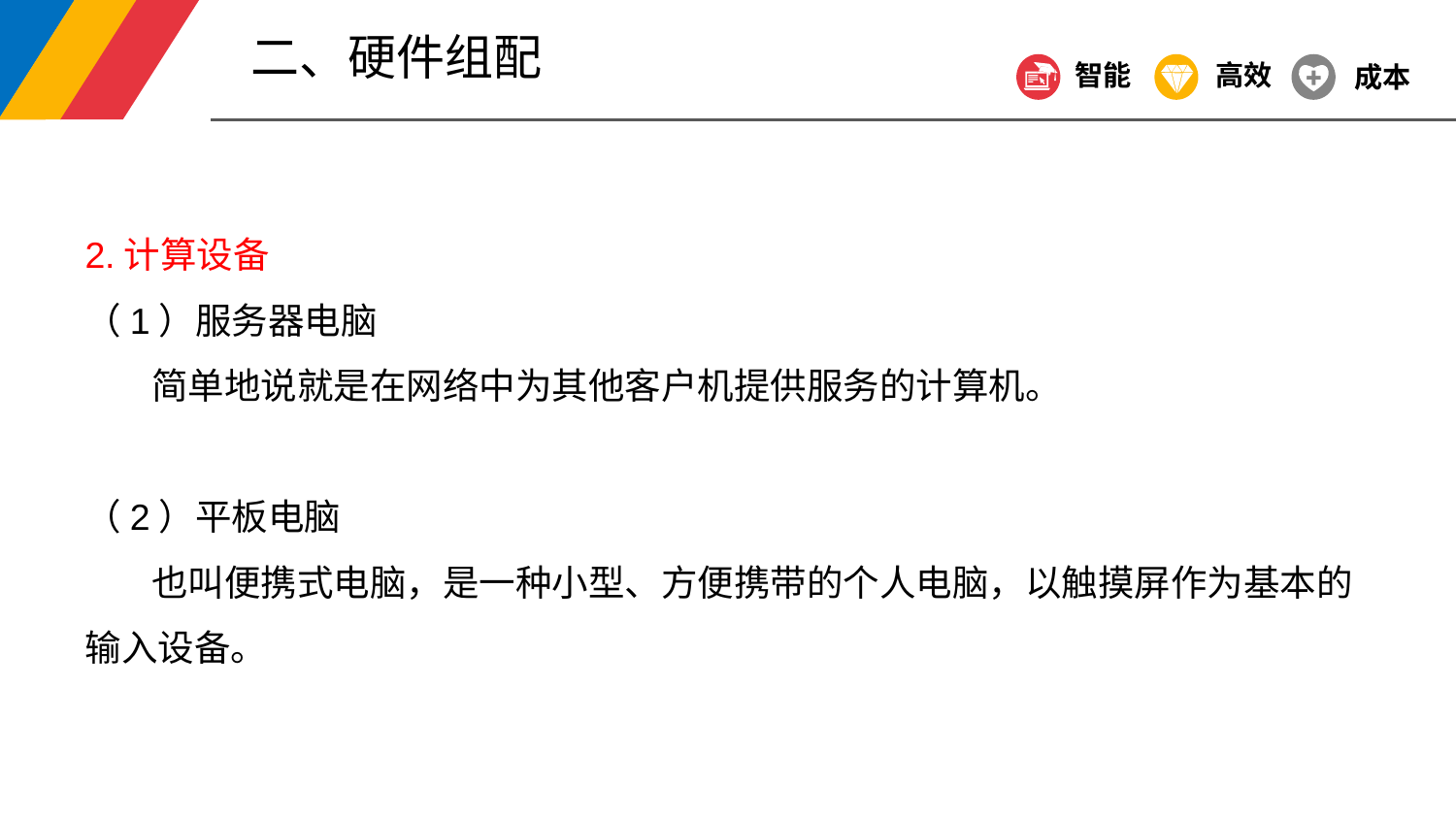

二、硬件组配
智能
高效
成本
2.计算设备
（1）服务器电脑
       简单地说就是在网络中为其他客户机提供服务的计算机。

（2）平板电脑
       也叫便携式电脑，是一种小型、方便携带的个人电脑，以触摸屏作为基本的输入设备。